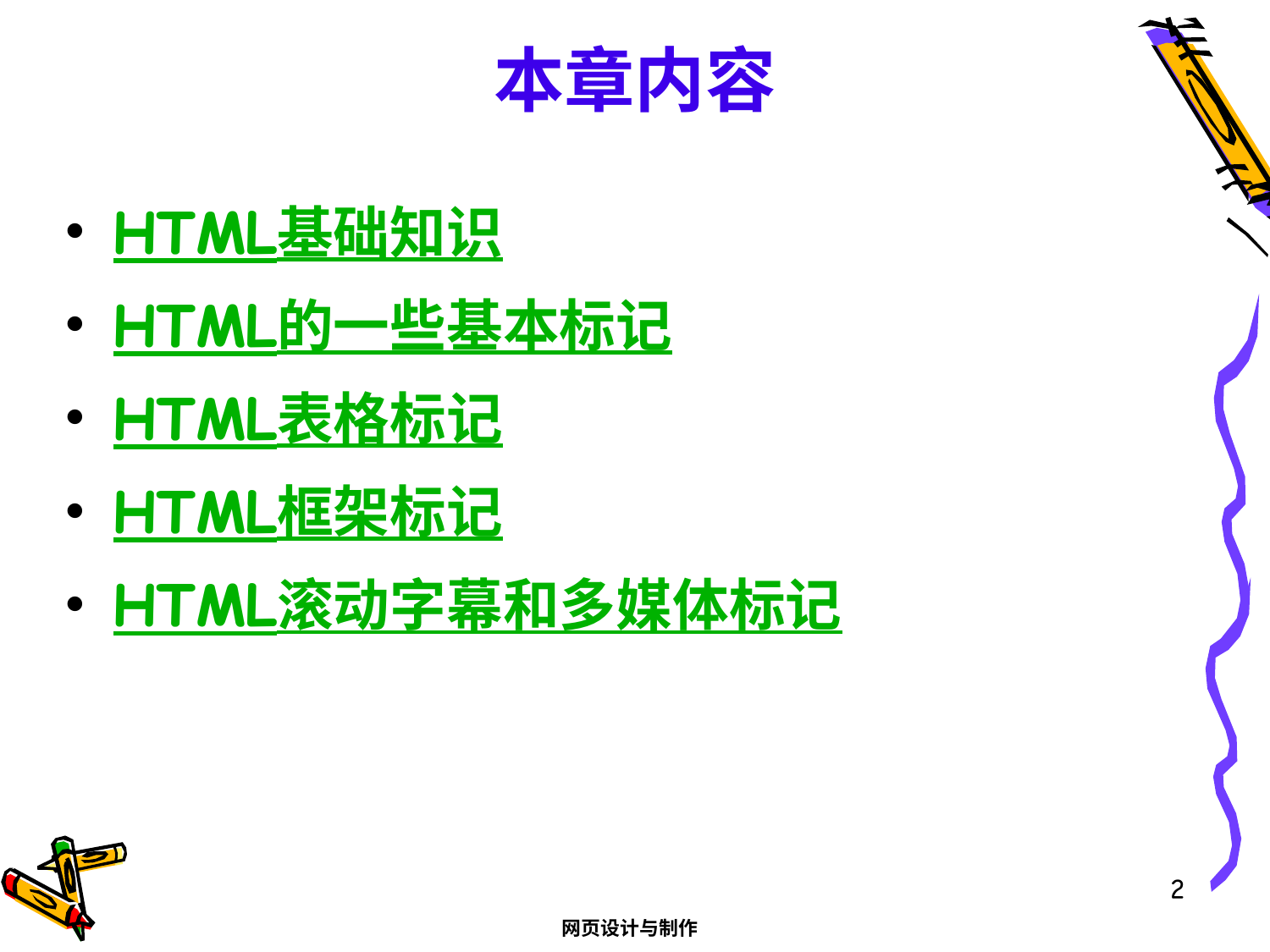

# 本章内容
HTML基础知识
HTML的一些基本标记
HTML表格标记
HTML框架标记
HTML滚动字幕和多媒体标记
2
网页设计与制作